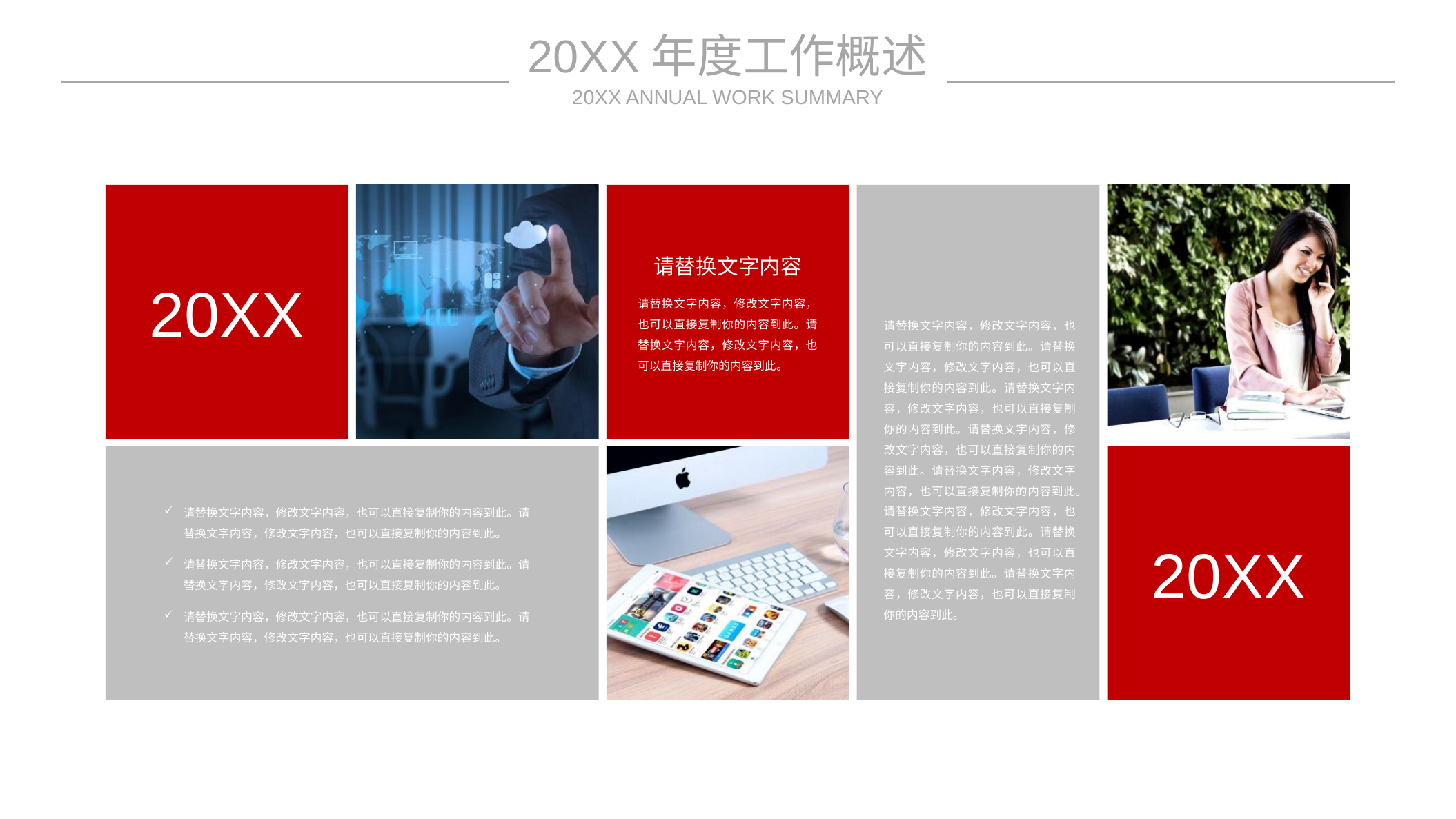

20XX年度工作概述
20XX ANNUAL WORK SUMMARY
20XX

请替换文字内容
请替换文字内容，修改文字内容，也可以直接复制你的内容到此。请替换文字内容，修改文字内容，也可以直接复制你的内容到此。
请替换文字内容，修改文字内容，也可以直接复制你的内容到此。请替换文字内容，修改文字内容，也可以直接复制你的内容到此。请替换文字内容，修改文字内容，也可以直接复制你的内容到此。请替换文字内容，修改文字内容，也可以直接复制你的内容到此。请替换文字内容，修改文字内容，也可以直接复制你的内容到此。请替换文字内容，修改文字内容，也可以直接复制你的内容到此。请替换文字内容，修改文字内容，也可以直接复制你的内容到此。请替换文字内容，修改文字内容，也可以直接复制你的内容到此。

20XX

请替换文字内容，修改文字内容，也可以直接复制你的内容到此。请替换文字内容，修改文字内容，也可以直接复制你的内容到此。
请替换文字内容，修改文字内容，也可以直接复制你的内容到此。请替换文字内容，修改文字内容，也可以直接复制你的内容到此。
请替换文字内容，修改文字内容，也可以直接复制你的内容到此。请替换文字内容，修改文字内容，也可以直接复制你的内容到此。